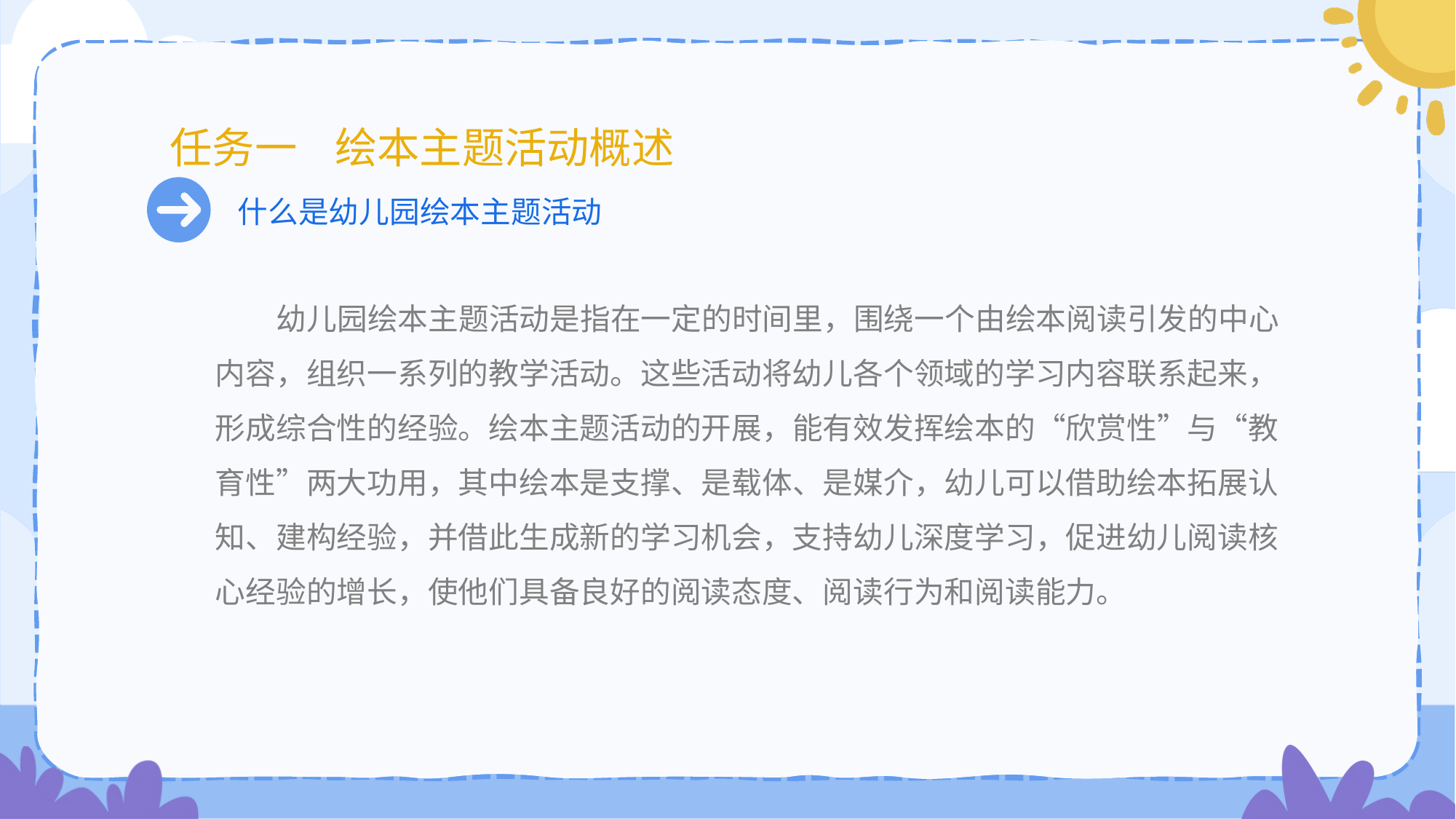

# 任务一    绘本主题活动概述

什么是幼儿园绘本主题活动

        幼儿园绘本主题活动是指在一定的时间里，围绕一个由绘本阅读引发的中心内容，组织一系列的教学活动。这些活动将幼儿各个领域的学习内容联系起来，形成综合性的经验。绘本主题活动的开展，能有效发挥绘本的“欣赏性”与“教育性”两大功用，其中绘本是支撑、是载体、是媒介，幼儿可以借助绘本拓展认知、建构经验，并借此生成新的学习机会，支持幼儿深度学习，促进幼儿阅读核心经验的增长，使他们具备良好的阅读态度、阅读行为和阅读能力。